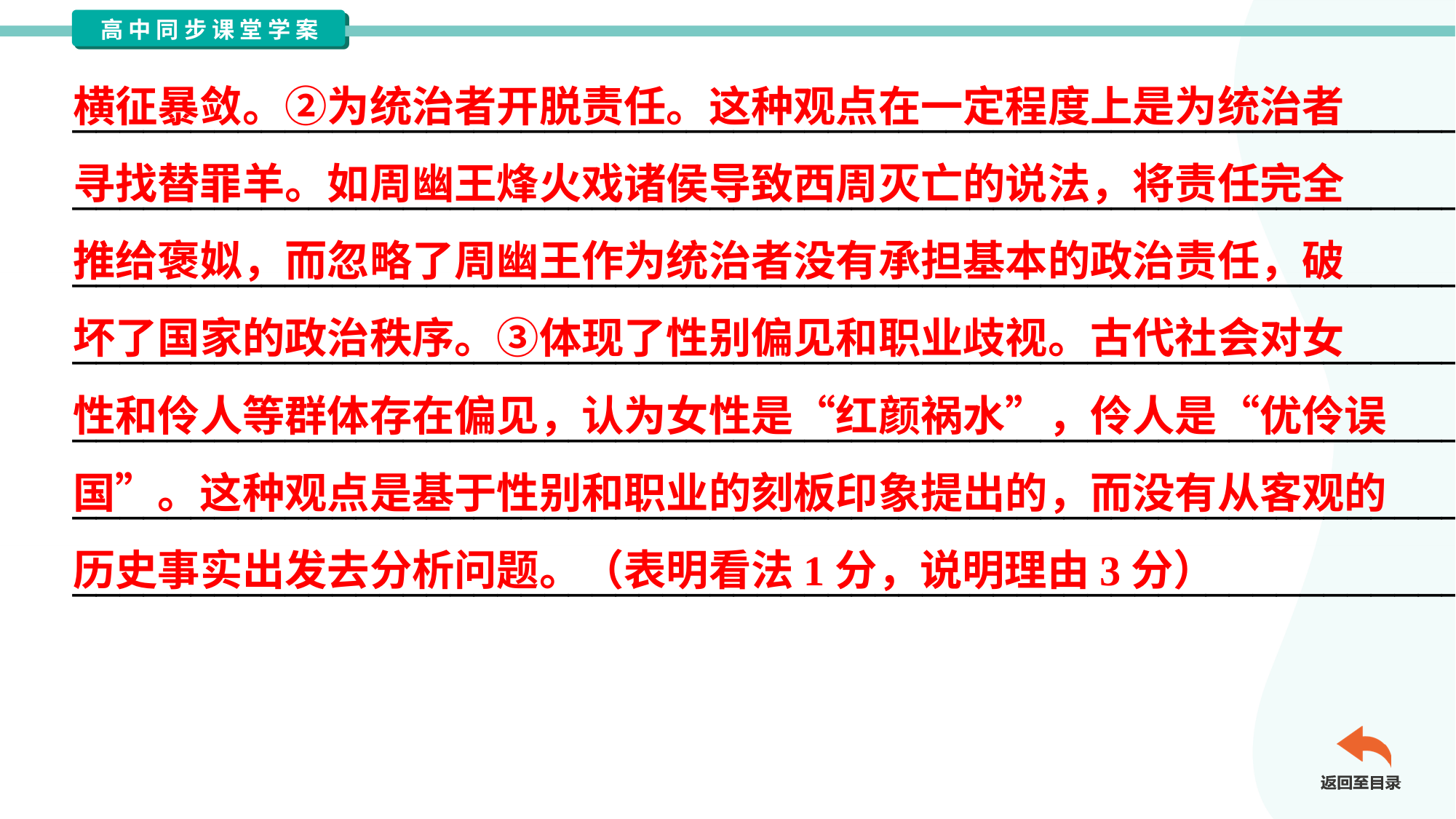

横征暴敛。②为统治者开脱责任。这种观点在一定程度上是为统治者
寻找替罪羊。如周幽王烽火戏诸侯导致西周灭亡的说法，将责任完全
推给褒姒，而忽略了周幽王作为统治者没有承担基本的政治责任，破
坏了国家的政治秩序。③体现了性别偏见和职业歧视。古代社会对女
性和伶人等群体存在偏见，认为女性是“红颜祸水”，伶人是“优伶误
国”。这种观点是基于性别和职业的刻板印象提出的，而没有从客观的
历史事实出发去分析问题。（表明看法1分，说明理由3分）
_____________________________________________________________
_____________________________________________________________
_____________________________________________________________
_____________________________________________________________
_____________________________________________________________
_____________________________________________________________
_____________________________________________________________